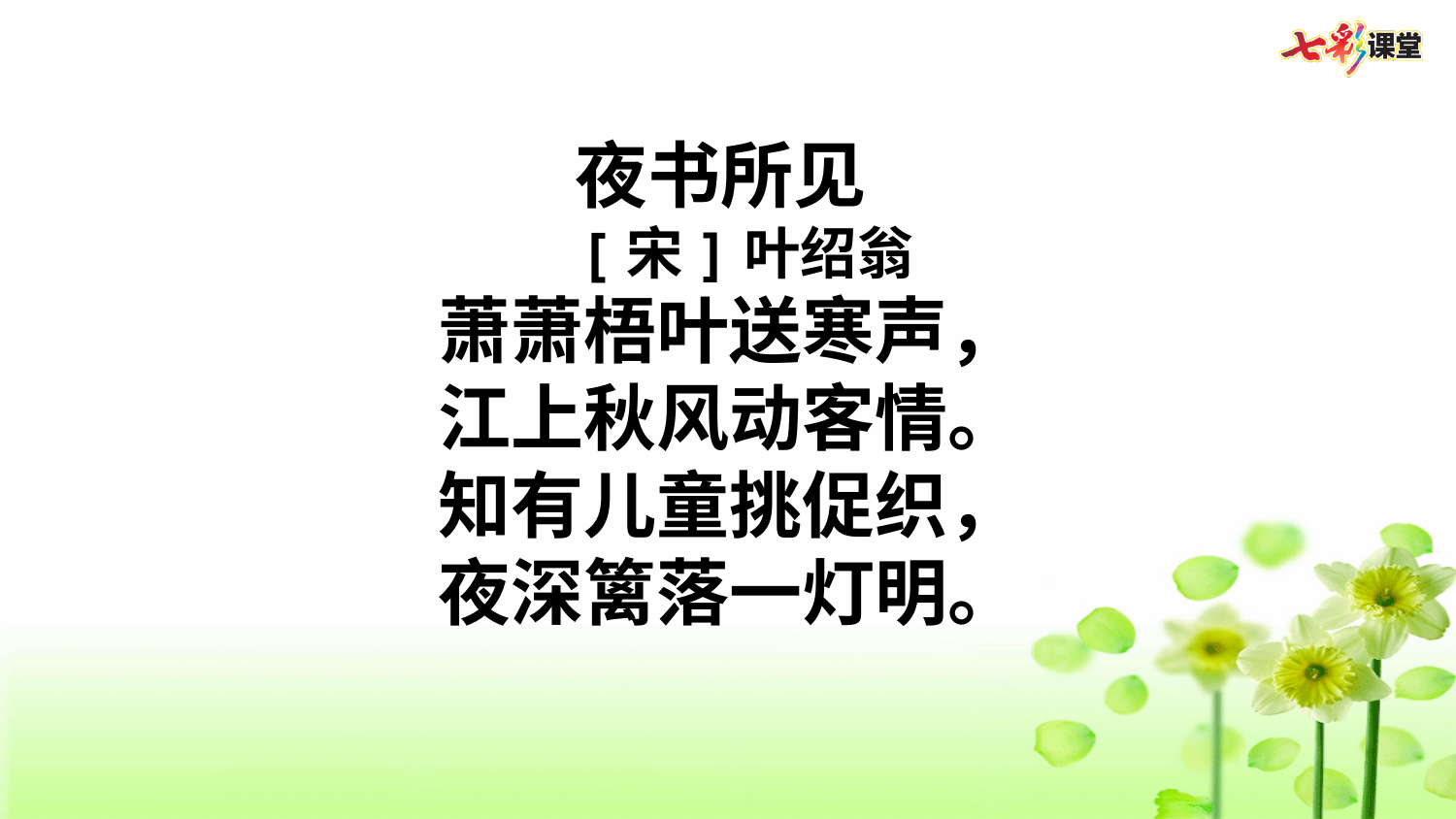

夜书所见
 [宋]叶绍翁
萧萧梧叶送寒声，
江上秋风动客情。
知有儿童挑促织，
夜深篱落一灯明。